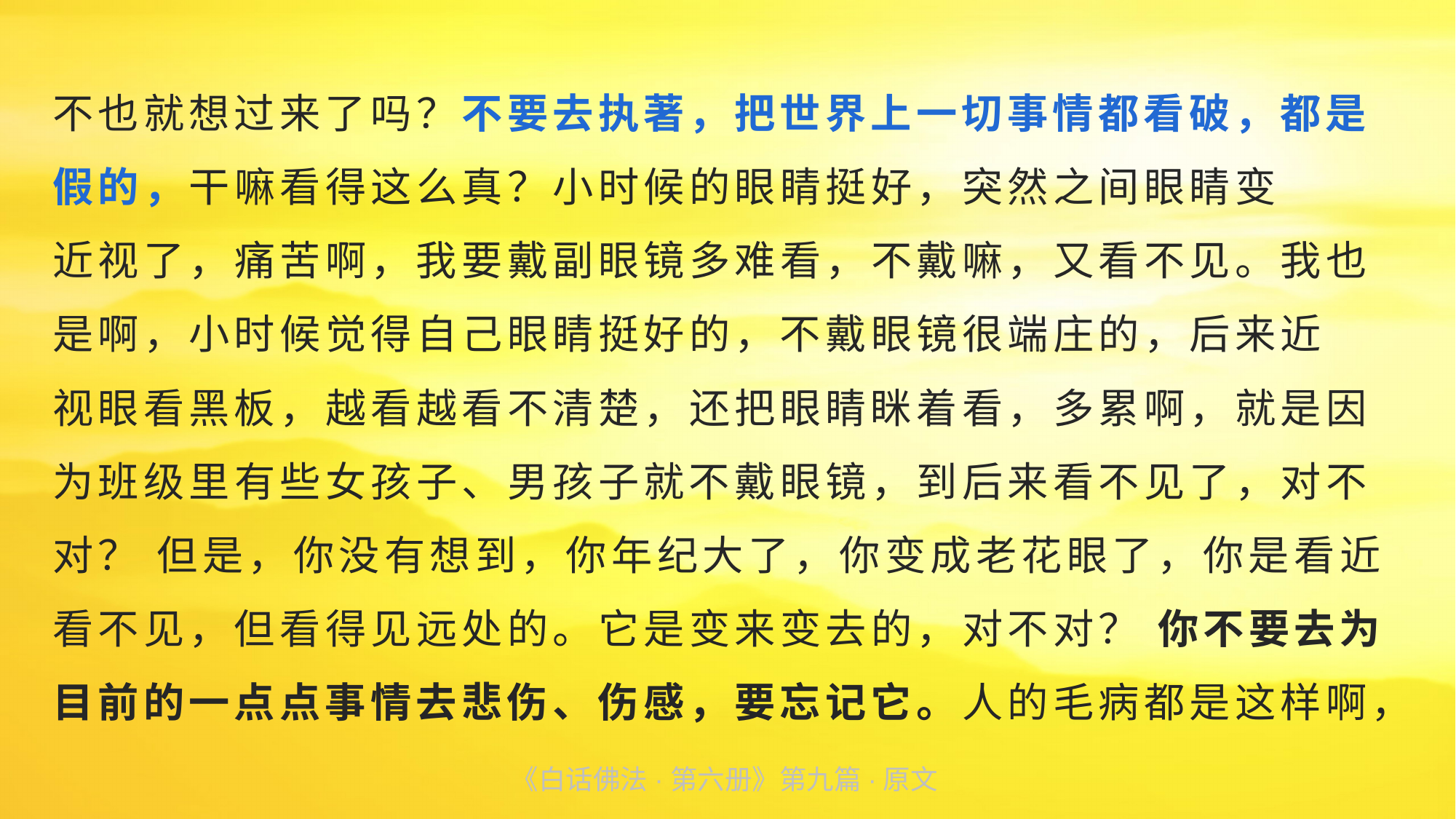

不也就想过来了吗？不要去执著，把世界上一切事情都看破，都是假的，干嘛看得这么真？小时候的眼睛挺好，突然之间眼睛变
近视了，痛苦啊，我要戴副眼镜多难看，不戴嘛，又看不见。我也是啊，小时候觉得自己眼睛挺好的，不戴眼镜很端庄的，后来近
视眼看黑板，越看越看不清楚，还把眼睛眯着看，多累啊，就是因为班级里有些女孩子、男孩子就不戴眼镜，到后来看不见了，对不对？ 但是，你没有想到，你年纪大了，你变成老花眼了，你是看近看不见，但看得见远处的。它是变来变去的，对不对？ 你不要去为目前的一点点事情去悲伤、伤感，要忘记它。人的毛病都是这样啊，
《白话佛法·第六册》第九篇·原文